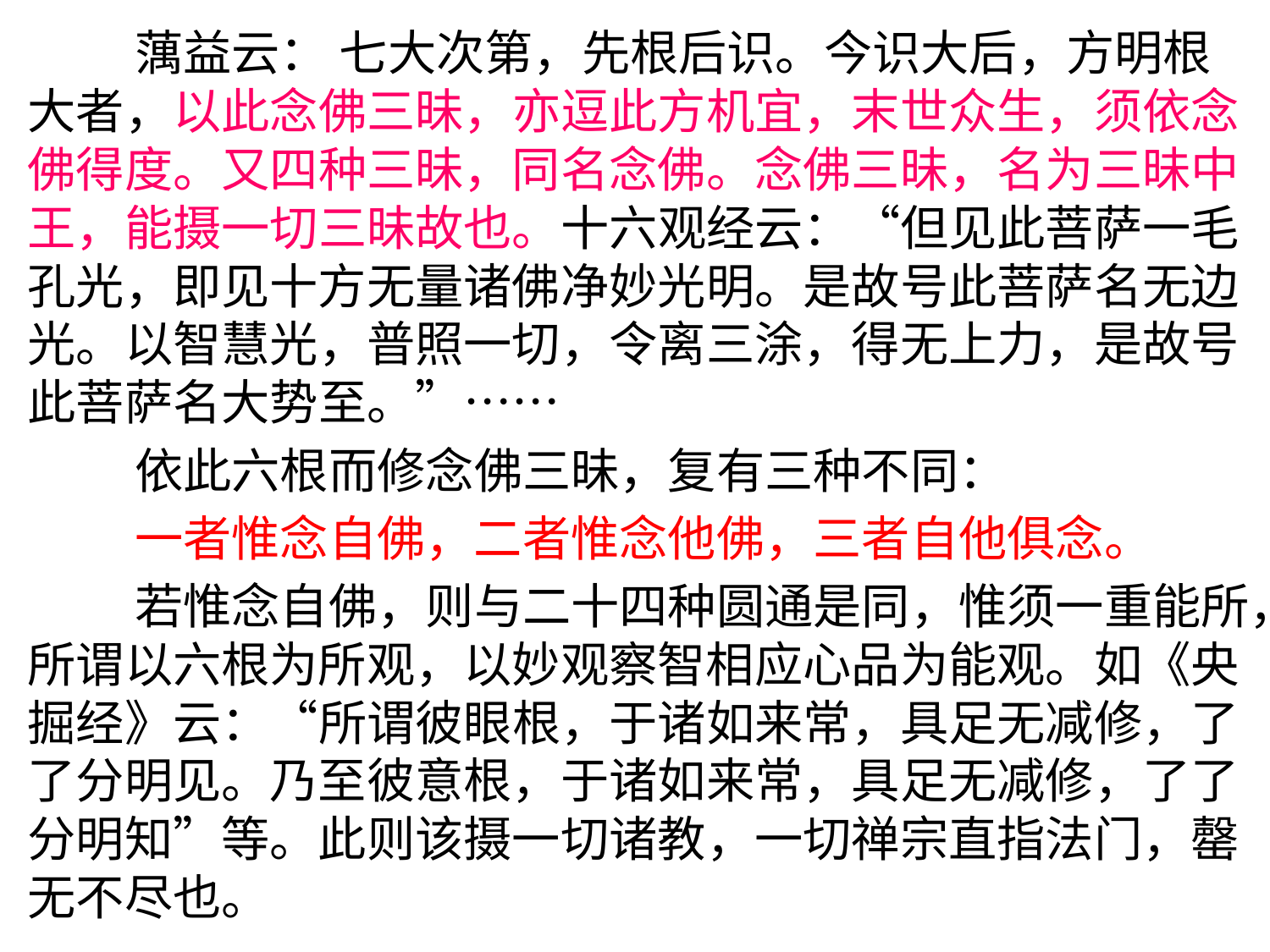

蕅益云： 七大次第，先根后识。今识大后，方明根大者，以此念佛三昧，亦逗此方机宜，末世众生，须依念佛得度。又四种三昧，同名念佛。念佛三昧，名为三昧中王，能摄一切三昧故也。十六观经云：“但见此菩萨一毛孔光，即见十方无量诸佛净妙光明。是故号此菩萨名无边光。以智慧光，普照一切，令离三涂，得无上力，是故号此菩萨名大势至。”……
         依此六根而修念佛三昧，复有三种不同：
         一者惟念自佛，二者惟念他佛，三者自他俱念。
         若惟念自佛，则与二十四种圆通是同，惟须一重能所，所谓以六根为所观，以妙观察智相应心品为能观。如《央掘经》云：“所谓彼眼根，于诸如来常，具足无减修，了了分明见。乃至彼意根，于诸如来常，具足无减修，了了分明知”等。此则该摄一切诸教，一切禅宗直指法门，罄无不尽也。